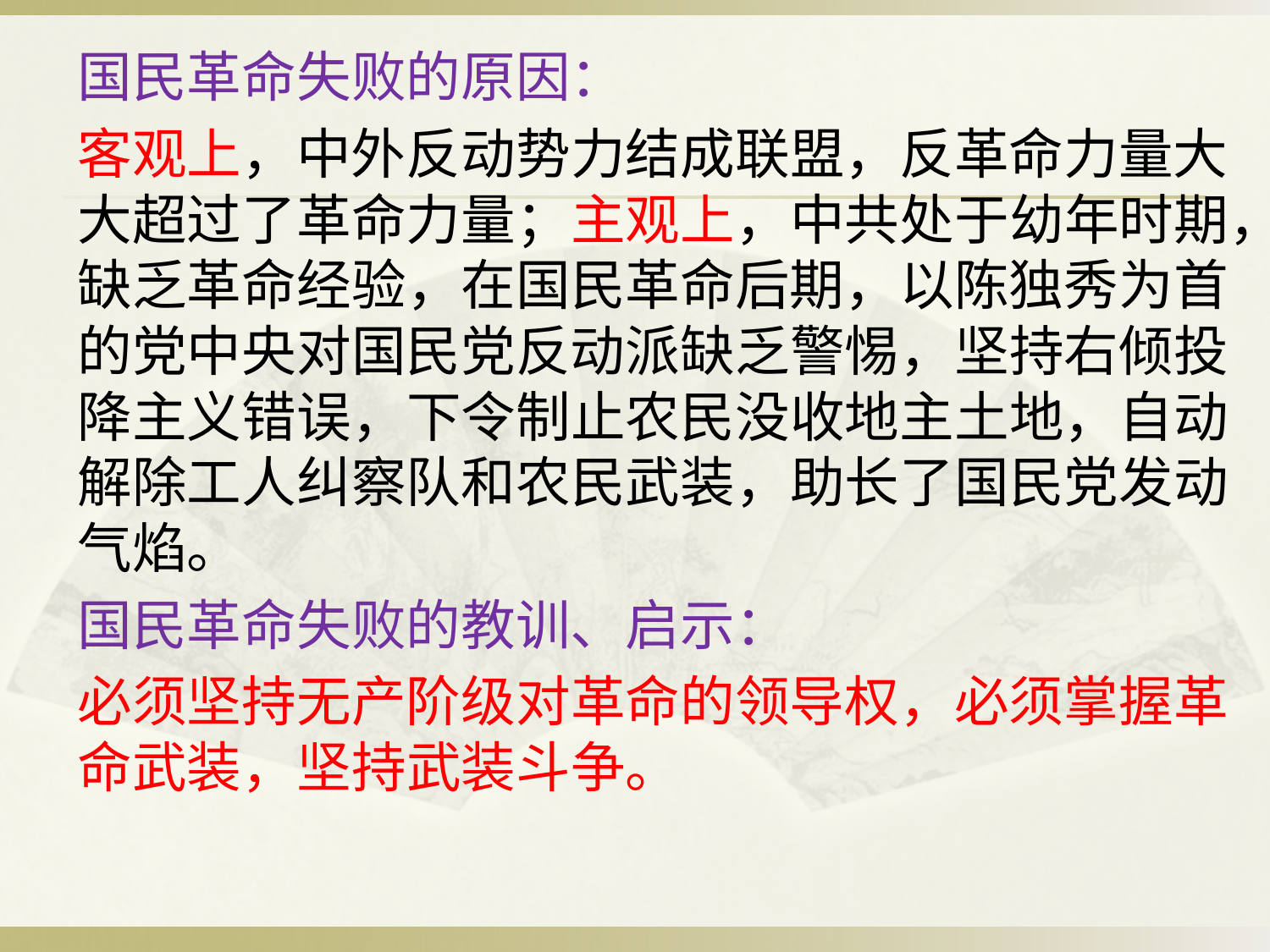

国民革命失败的原因：
客观上，中外反动势力结成联盟，反革命力量大大超过了革命力量；主观上，中共处于幼年时期，缺乏革命经验，在国民革命后期，以陈独秀为首的党中央对国民党反动派缺乏警惕，坚持右倾投降主义错误，下令制止农民没收地主土地，自动解除工人纠察队和农民武装，助长了国民党发动气焰。
国民革命失败的教训、启示：
必须坚持无产阶级对革命的领导权，必须掌握革命武装，坚持武装斗争。